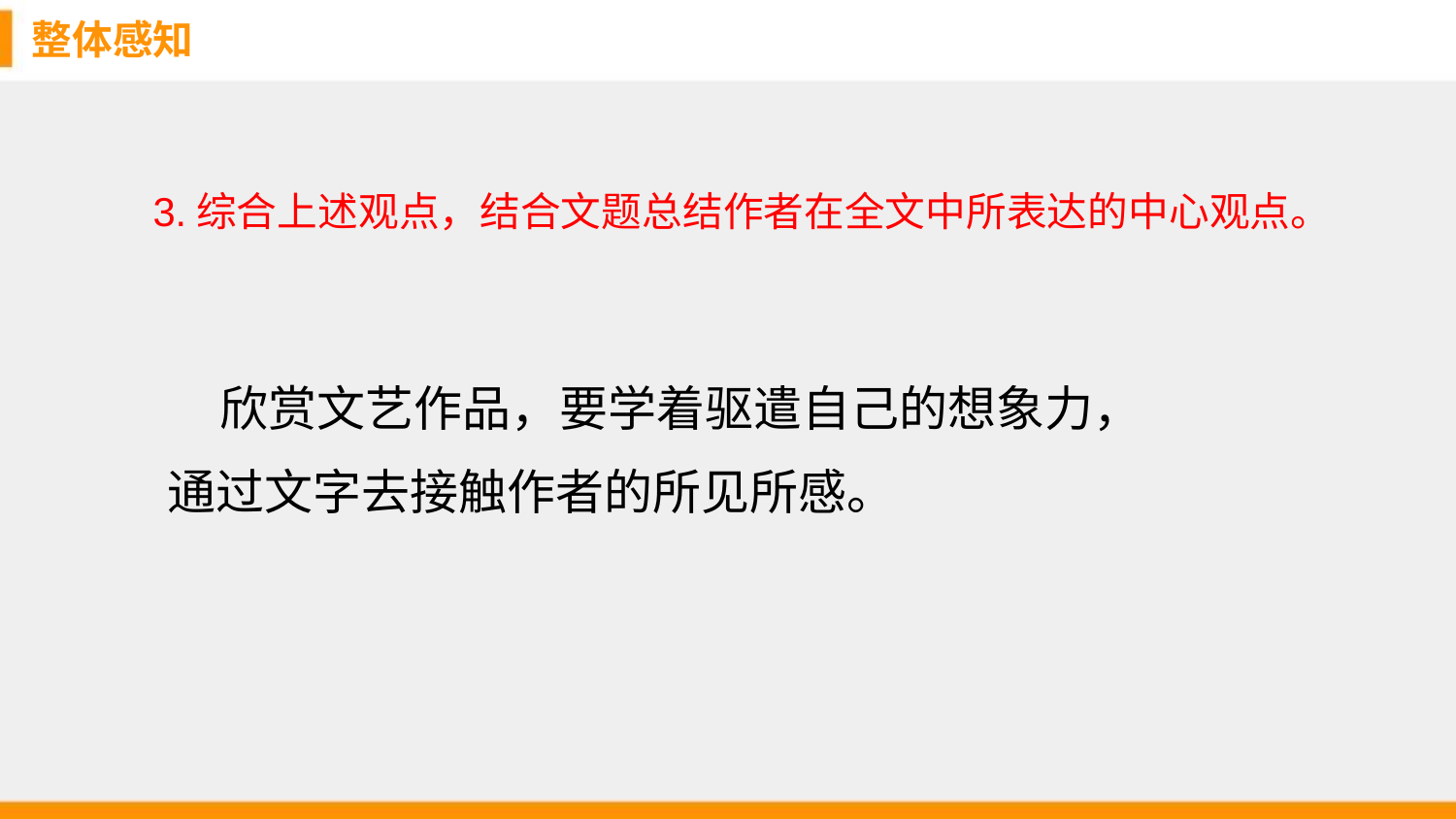

整体感知
3.综合上述观点，结合文题总结作者在全文中所表达的中心观点。
   欣赏文艺作品，要学着驱遣自己的想象力，通过文字去接触作者的所见所感。